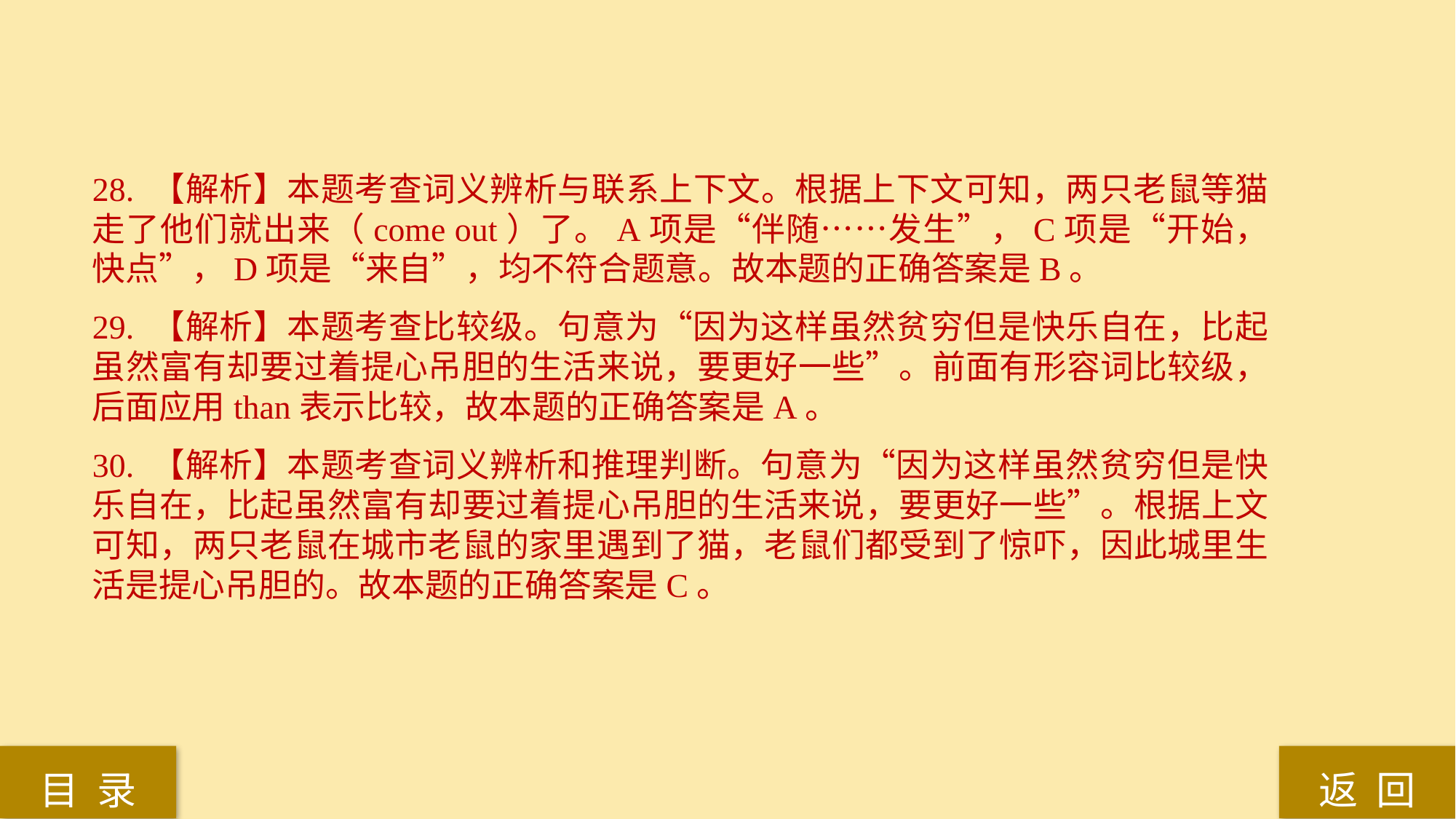

28. 【解析】本题考查词义辨析与联系上下文。根据上下文可知，两只老鼠等猫走了他们就出来（come out）了。A项是“伴随……发生”，C项是“开始，快点”，D项是“来自”，均不符合题意。故本题的正确答案是B。
29. 【解析】本题考查比较级。句意为“因为这样虽然贫穷但是快乐自在，比起虽然富有却要过着提心吊胆的生活来说，要更好一些”。前面有形容词比较级，后面应用than表示比较，故本题的正确答案是A。
30. 【解析】本题考查词义辨析和推理判断。句意为“因为这样虽然贫穷但是快乐自在，比起虽然富有却要过着提心吊胆的生活来说，要更好一些”。根据上文可知，两只老鼠在城市老鼠的家里遇到了猫，老鼠们都受到了惊吓，因此城里生活是提心吊胆的。故本题的正确答案是C。
返  回